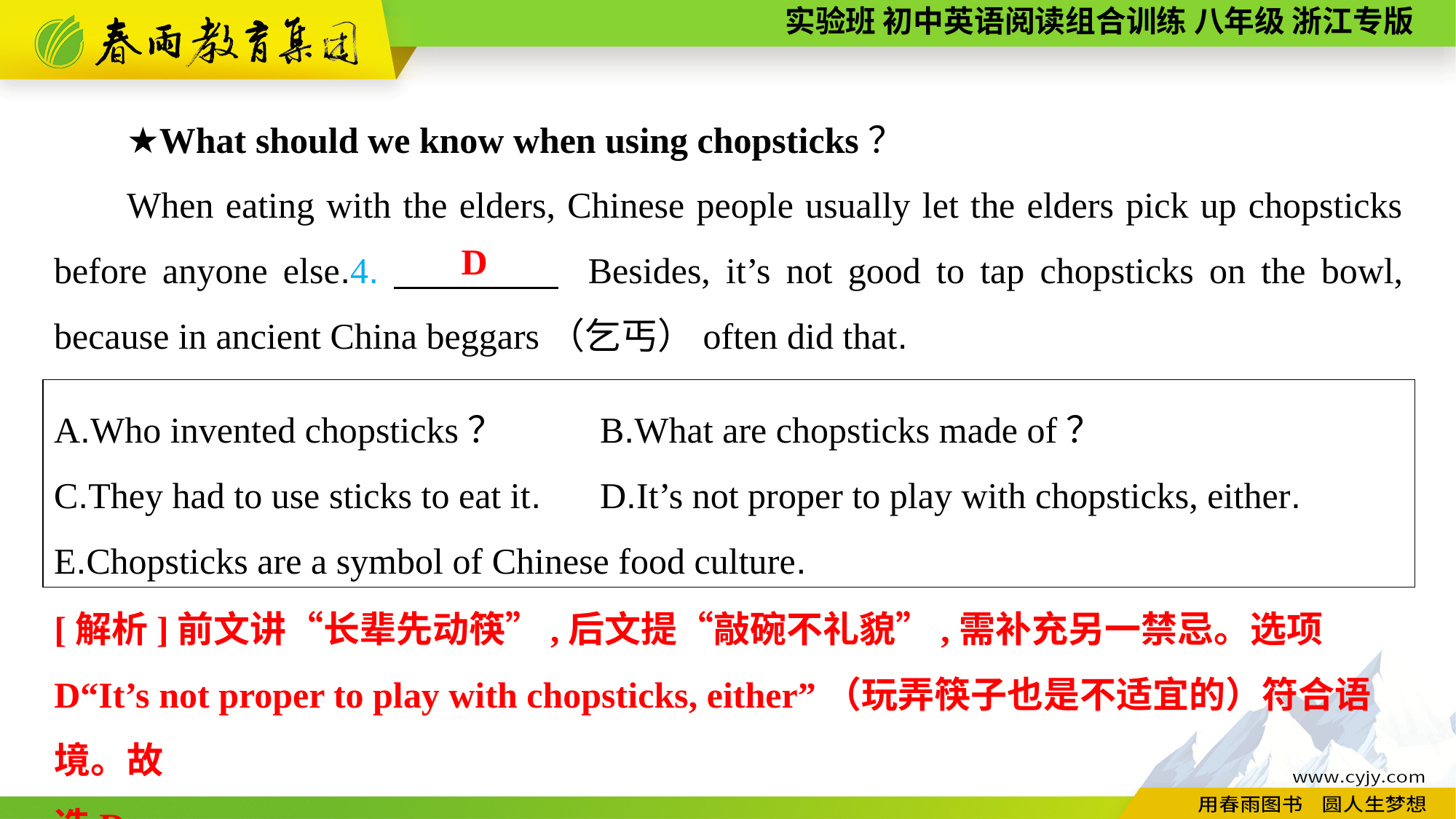

★What should we know when using chopsticks？
When eating with the elders, Chinese people usually let the elders pick up chopsticks before anyone else.4.　　　　 Besides, it’s not good to tap chopsticks on the bowl, because in ancient China beggars（乞丐）often did that.
D
A.Who invented chopsticks？	B.What are chopsticks made of？
C.They had to use sticks to eat it.	D.It’s not proper to play with chopsticks, either.
E.Chopsticks are a symbol of Chinese food culture.
[解析]前文讲“长辈先动筷”,后文提“敲碗不礼貌”,需补充另一禁忌。选项D“It’s not proper to play with chopsticks, either”（玩弄筷子也是不适宜的）符合语境。故
选D。